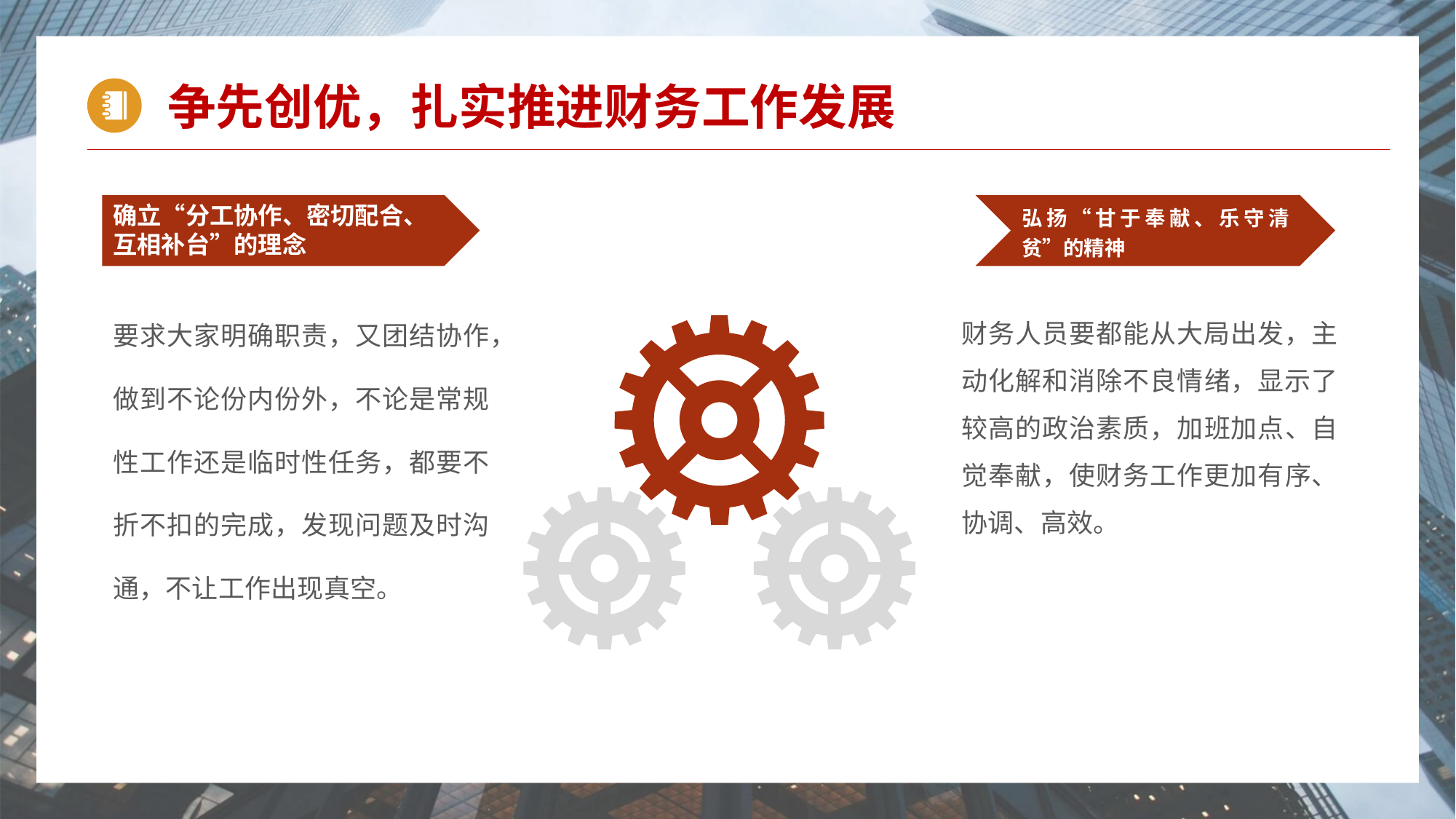

争先创优，扎实推进财务工作发展

弘扬“甘于奉献、乐守清贫”的精神
确立“分工协作、密切配合、互相补台”的理念

要求大家明确职责，又团结协作，做到不论份内份外，不论是常规性工作还是临时性任务，都要不折不扣的完成，发现问题及时沟通，不让工作出现真空。
财务人员要都能从大局出发，主动化解和消除不良情绪，显示了较高的政治素质，加班加点、自觉奉献，使财务工作更加有序、协调、高效。